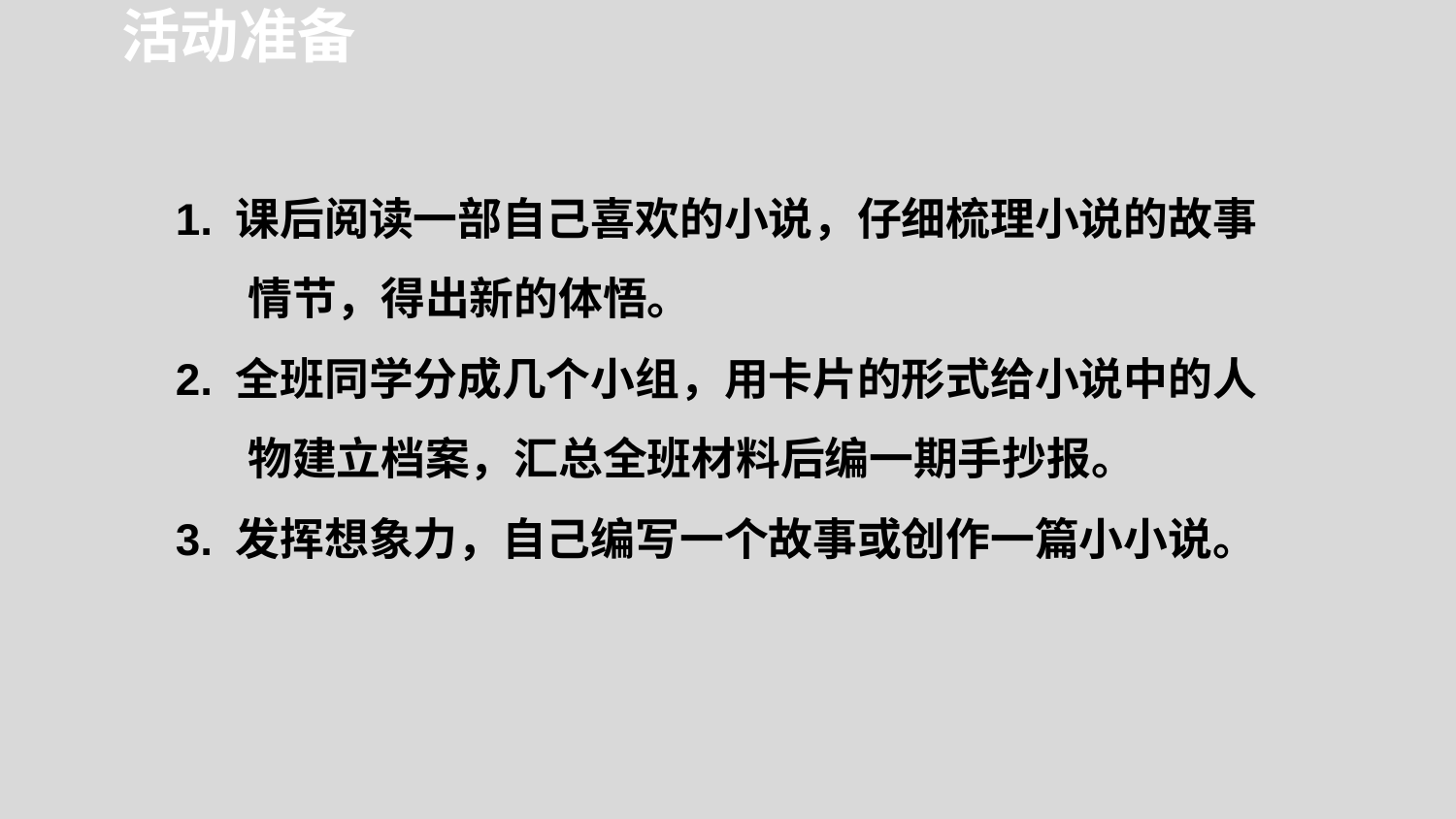

活动准备
1. 课后阅读一部自己喜欢的小说，仔细梳理小说的故事情节，得出新的体悟。
2. 全班同学分成几个小组，用卡片的形式给小说中的人物建立档案，汇总全班材料后编一期手抄报。
3. 发挥想象力，自己编写一个故事或创作一篇小小说。